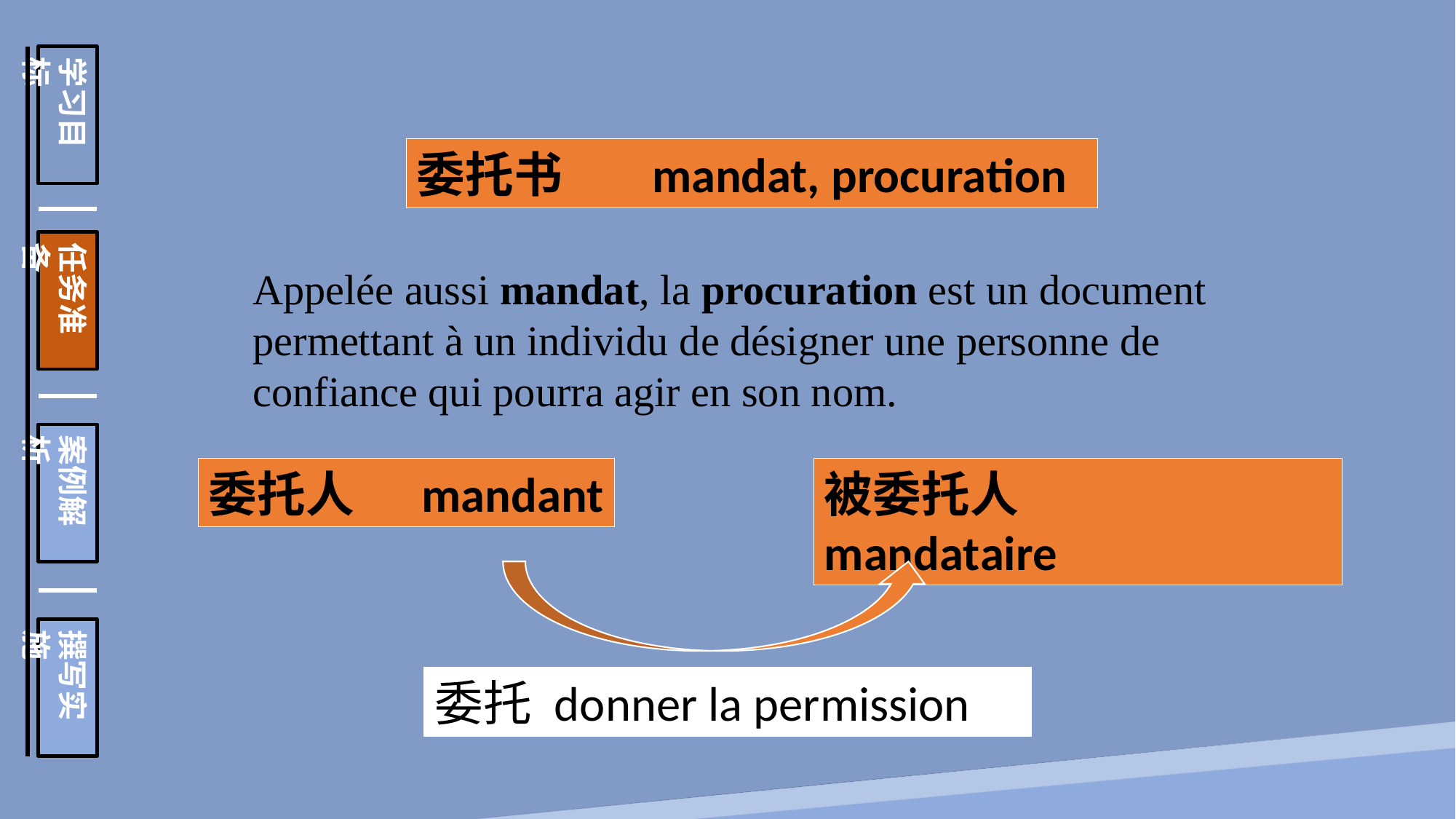

学习目标
任务准备
案例解析
撰写实施
委托书       mandat, procuration
Appelée aussi mandat, la procuration est un document permettant à un individu de désigner une personne de confiance qui pourra agir en son nom.
委托人     mandant
被委托人       mandataire

委托 donner la permission